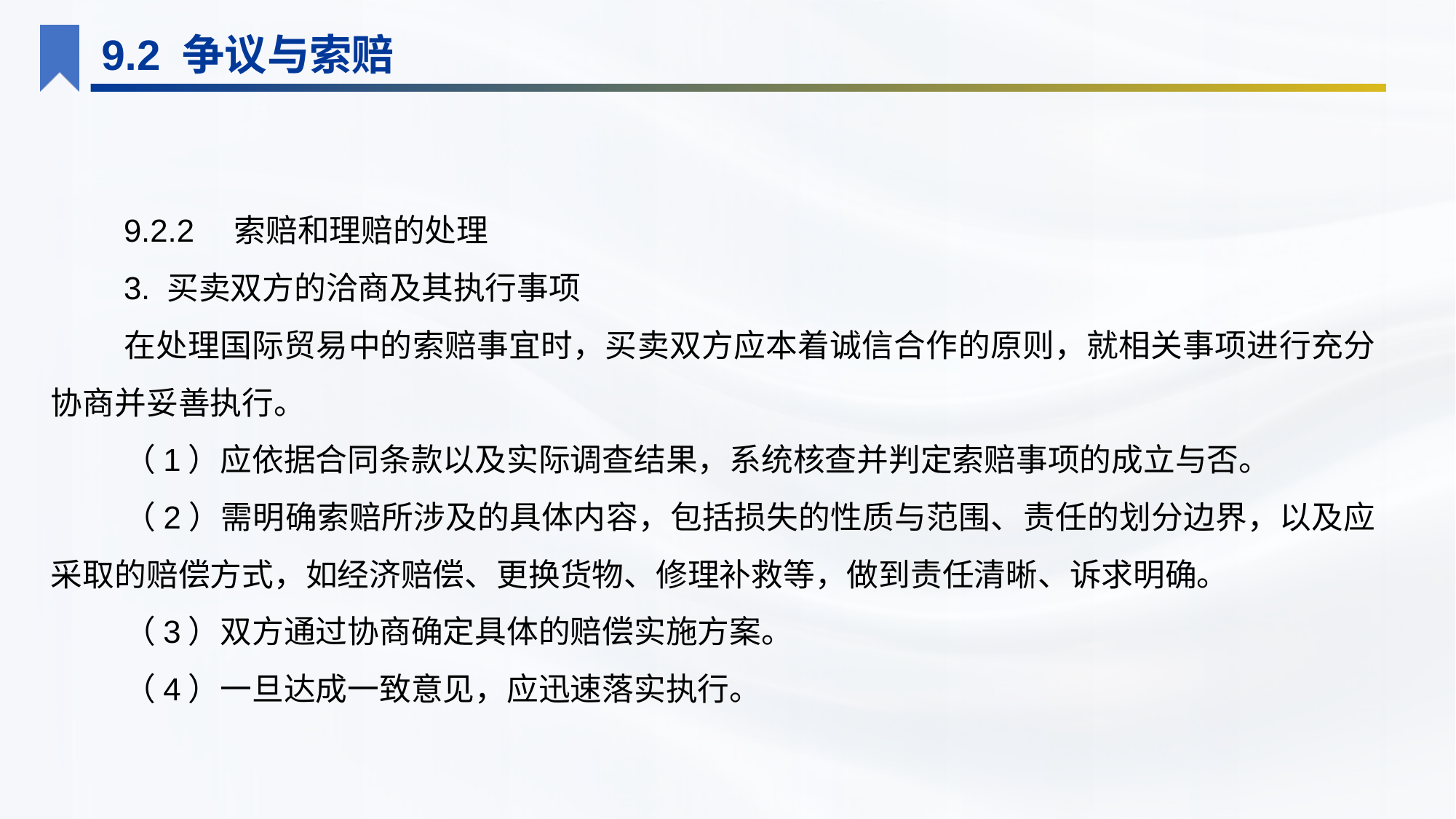

9.2 争议与索赔
9.2.2　索赔和理赔的处理
3. 买卖双方的洽商及其执行事项
在处理国际贸易中的索赔事宜时，买卖双方应本着诚信合作的原则，就相关事项进行充分协商并妥善执行。
（1）应依据合同条款以及实际调查结果，系统核查并判定索赔事项的成立与否。
（2）需明确索赔所涉及的具体内容，包括损失的性质与范围、责任的划分边界，以及应采取的赔偿方式，如经济赔偿、更换货物、修理补救等，做到责任清晰、诉求明确。
（3）双方通过协商确定具体的赔偿实施方案。
（4）一旦达成一致意见，应迅速落实执行。